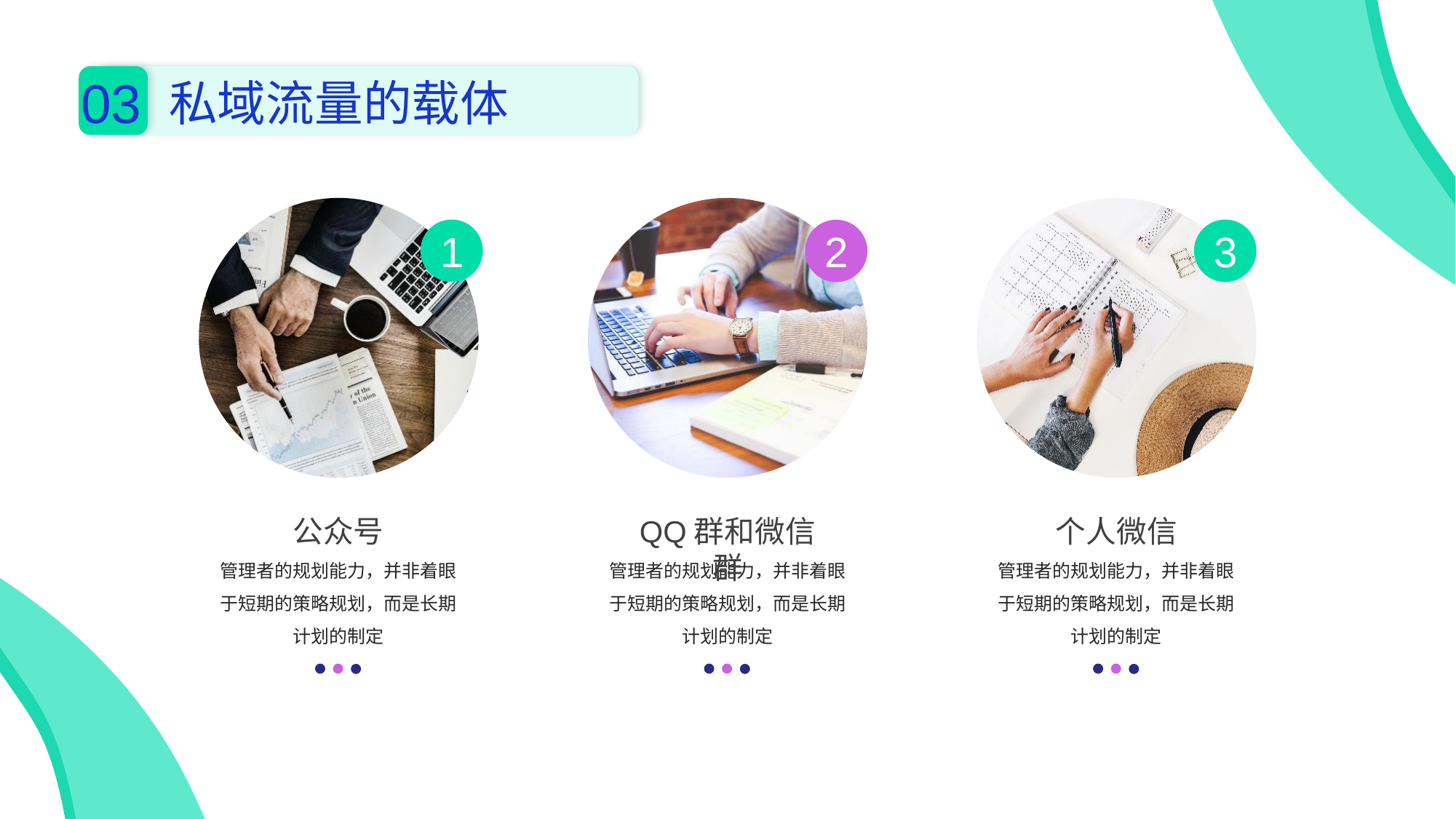

03
私域流量的载体

1

3

2
公众号
QQ群和微信群
个人微信
管理者的规划能力，并非着眼于短期的策略规划，而是长期计划的制定
管理者的规划能力，并非着眼于短期的策略规划，而是长期计划的制定
管理者的规划能力，并非着眼于短期的策略规划，而是长期计划的制定